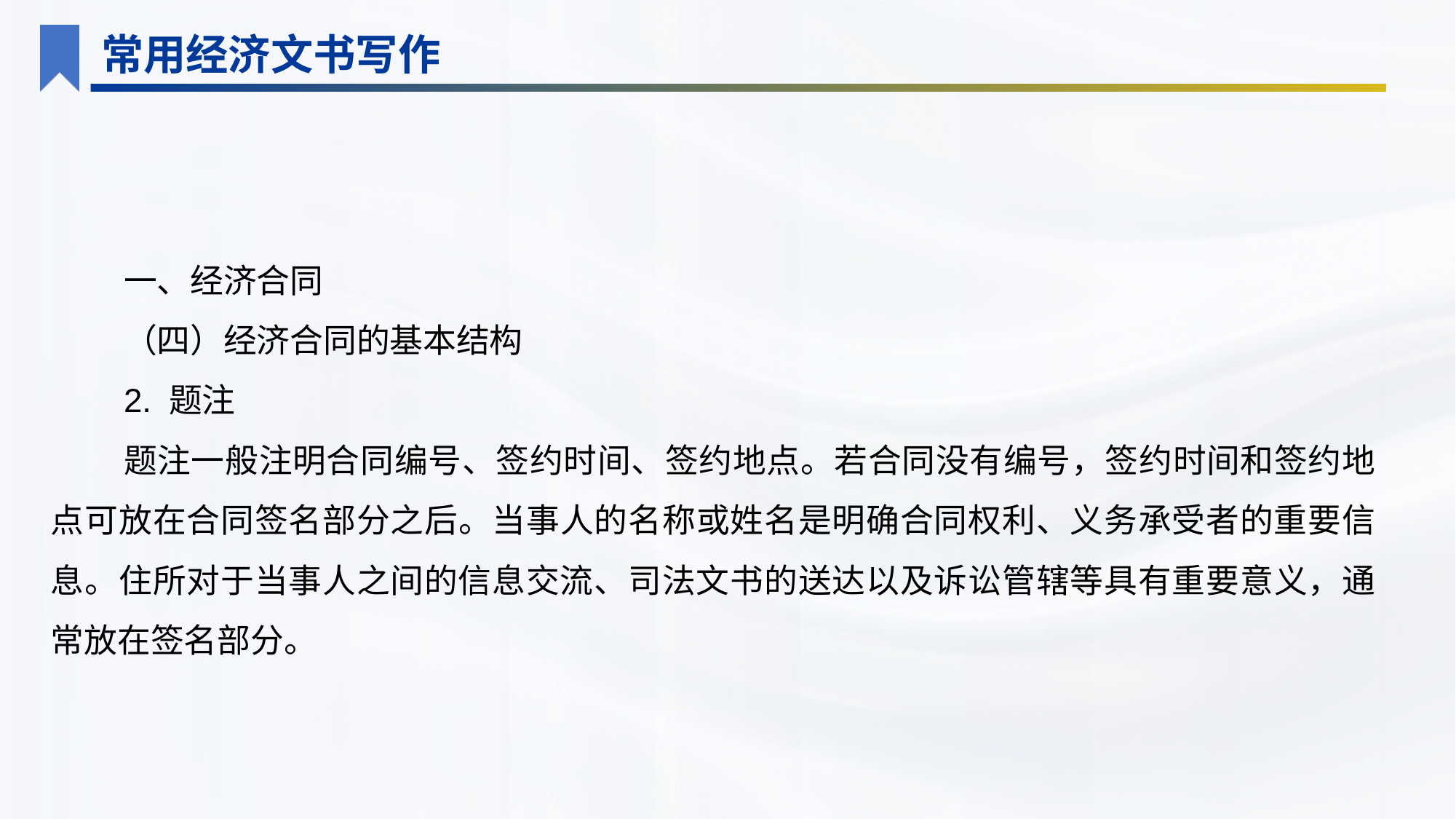

常用经济文书写作
一、经济合同
（四）经济合同的基本结构
2. 题注
题注一般注明合同编号、签约时间、签约地点。若合同没有编号，签约时间和签约地点可放在合同签名部分之后。当事人的名称或姓名是明确合同权利、义务承受者的重要信息。住所对于当事人之间的信息交流、司法文书的送达以及诉讼管辖等具有重要意义，通常放在签名部分。